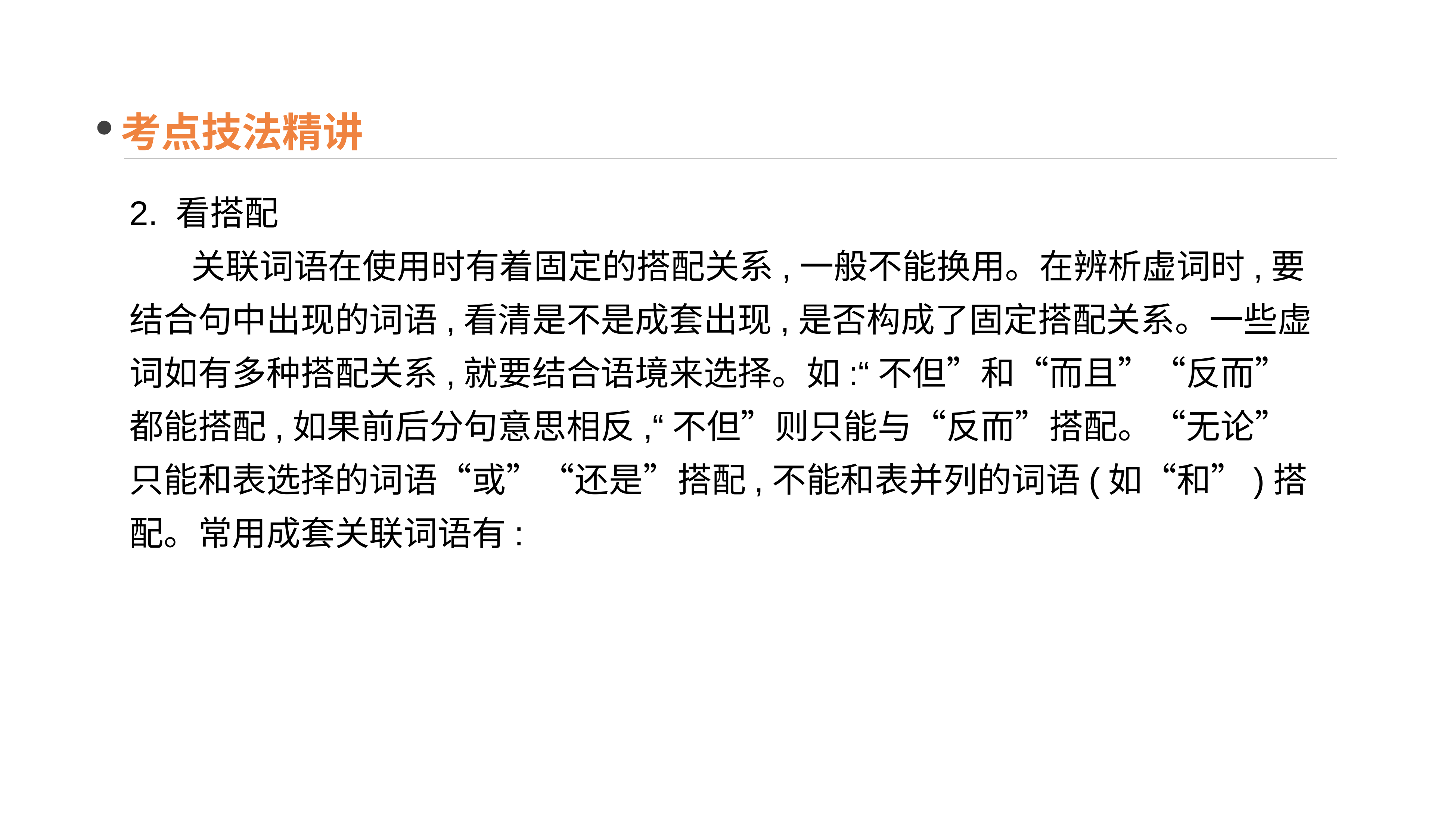

考点技法精讲

2. 看搭配
       关联词语在使用时有着固定的搭配关系,一般不能换用。在辨析虚词时,要结合句中出现的词语,看清是不是成套出现,是否构成了固定搭配关系。一些虚词如有多种搭配关系,就要结合语境来选择。如:“不但”和“而且”“反而”都能搭配,如果前后分句意思相反,“不但”则只能与“反而”搭配。“无论”只能和表选择的词语“或”“还是”搭配,不能和表并列的词语(如“和”)搭配。常用成套关联词语有: